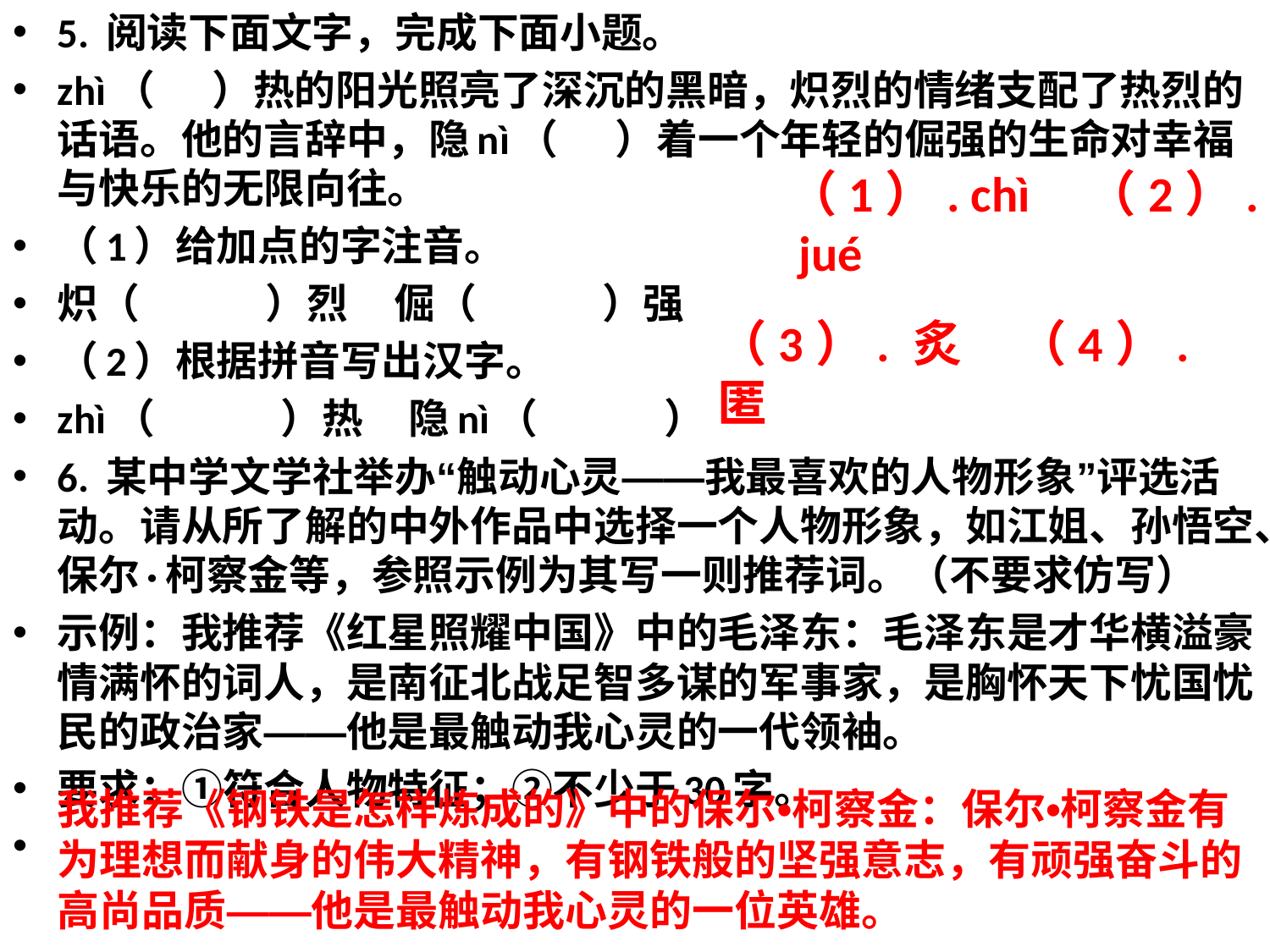

5. 阅读下面文字，完成下面小题。
zhì（     ）热的阳光照亮了深沉的黑暗，炽烈的情绪支配了热烈的话语。他的言辞中，隐nì（     ）着一个年轻的倔强的生命对幸福与快乐的无限向往。
（1）给加点的字注音。
炽（           ）烈    倔（           ）强
（2）根据拼音写出汉字。
zhì（           ）热    隐nì（           ）
6. 某中学文学社举办“触动心灵——我最喜欢的人物形象”评选活动。请从所了解的中外作品中选择一个人物形象，如江姐、孙悟空、保尔·柯察金等，参照示例为其写一则推荐词。（不要求仿写）
示例：我推荐《红星照耀中国》中的毛泽东：毛泽东是才华横溢豪情满怀的词人，是南征北战足智多谋的军事家，是胸怀天下忧国忧民的政治家——他是最触动我心灵的一代领袖。
要求：①符合人物特征；②不少于30字。

（1）. chì    （2）. jué
（3）. 炙    （4）. 匿
我推荐《钢铁是怎样炼成的》中的保尔•柯察金：保尔•柯察金有为理想而献身的伟大精神，有钢铁般的坚强意志，有顽强奋斗的高尚品质——他是最触动我心灵的一位英雄。
#